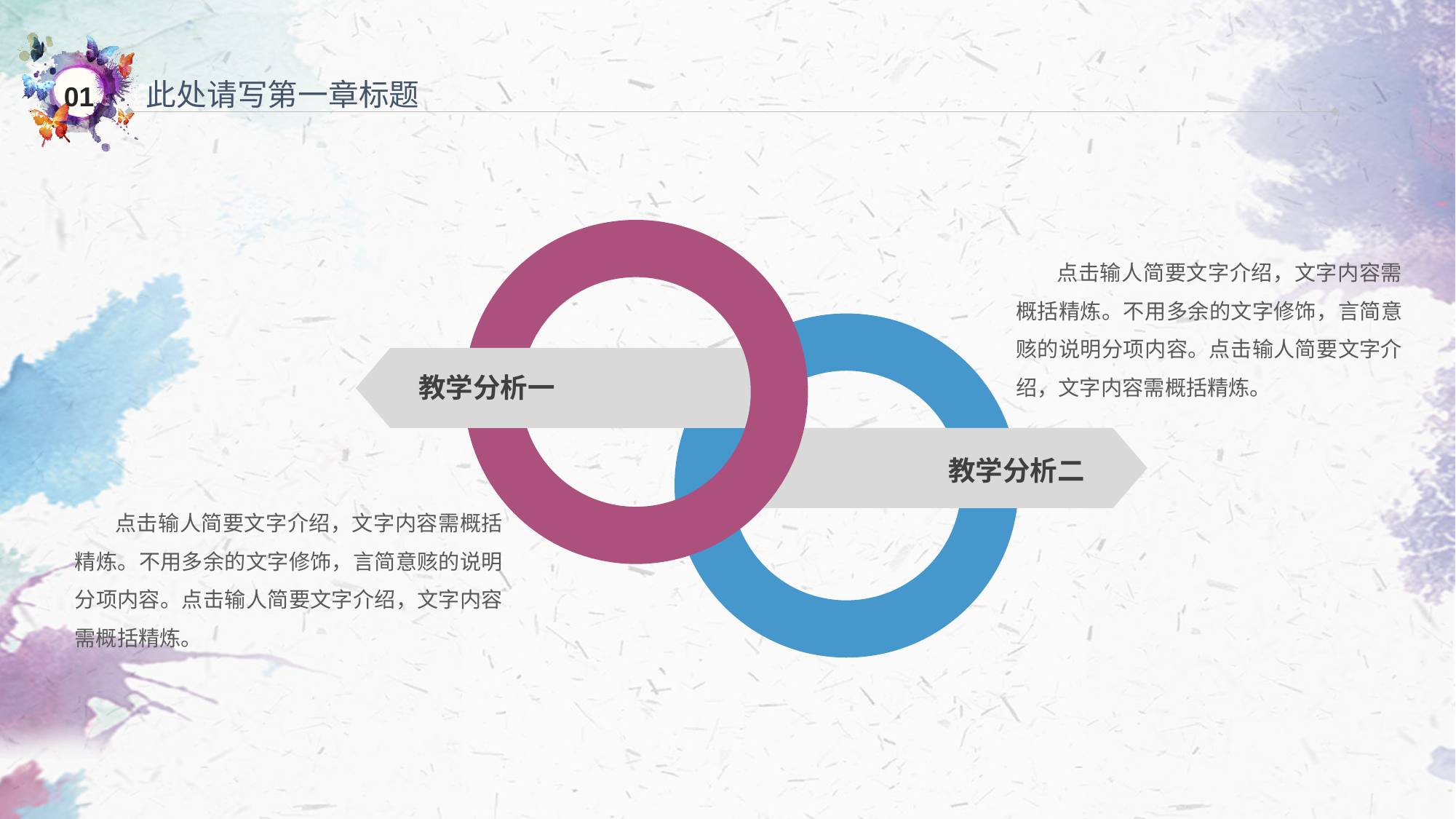

此处请写第一章标题

教学分析一
       点击输人简要文字介绍，文字内容需概括精炼。不用多余的文字修饰，言简意赅的说明分项内容。点击输人简要文字介绍，文字内容需概括精炼。

教学分析二
       点击输人简要文字介绍，文字内容需概括精炼。不用多余的文字修饰，言简意赅的说明分项内容。点击输人简要文字介绍，文字内容需概括精炼。